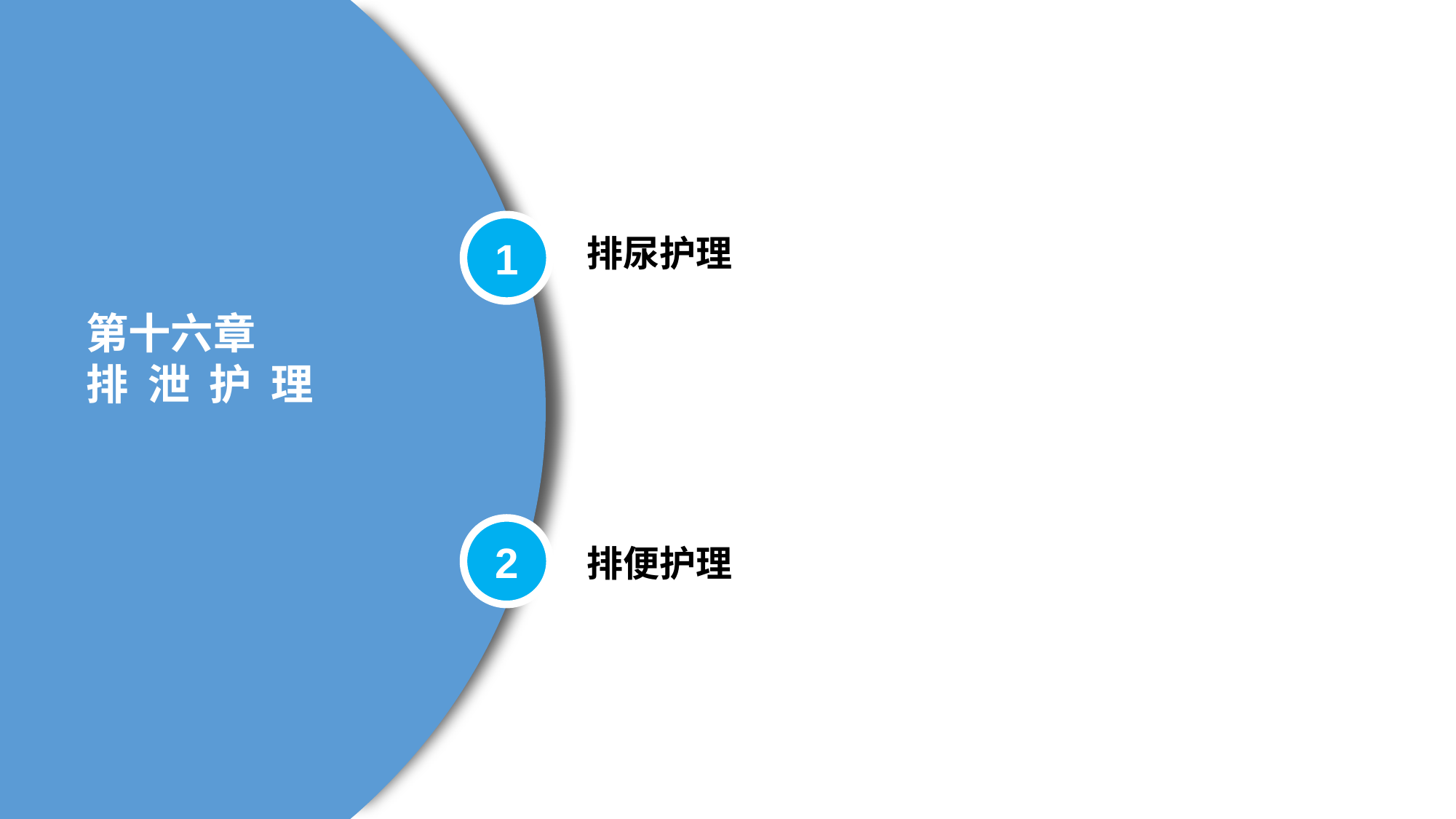

1
排尿护理
第十六章
排  泄  护  理
2
排便护理